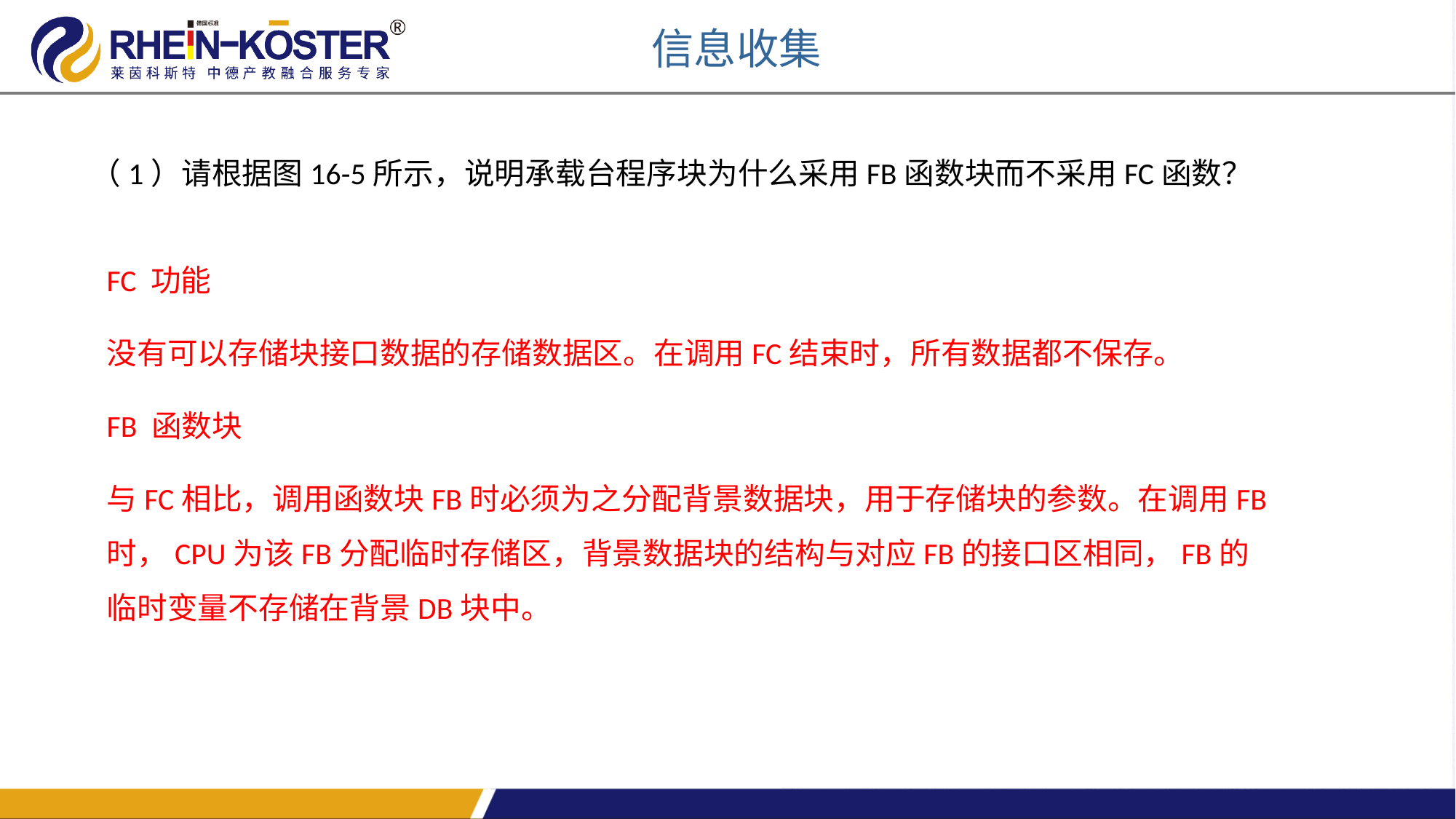

信息收集
（1）请根据图16-5所示，说明承载台程序块为什么采用FB函数块而不采用FC函数？
FC 功能
没有可以存储块接口数据的存储数据区。在调用FC结束时，所有数据都不保存。
FB 函数块
与FC相比，调用函数块FB时必须为之分配背景数据块，用于存储块的参数。在调用FB时，CPU为该FB分配临时存储区，背景数据块的结构与对应FB的接口区相同，FB的临时变量不存储在背景DB块中。